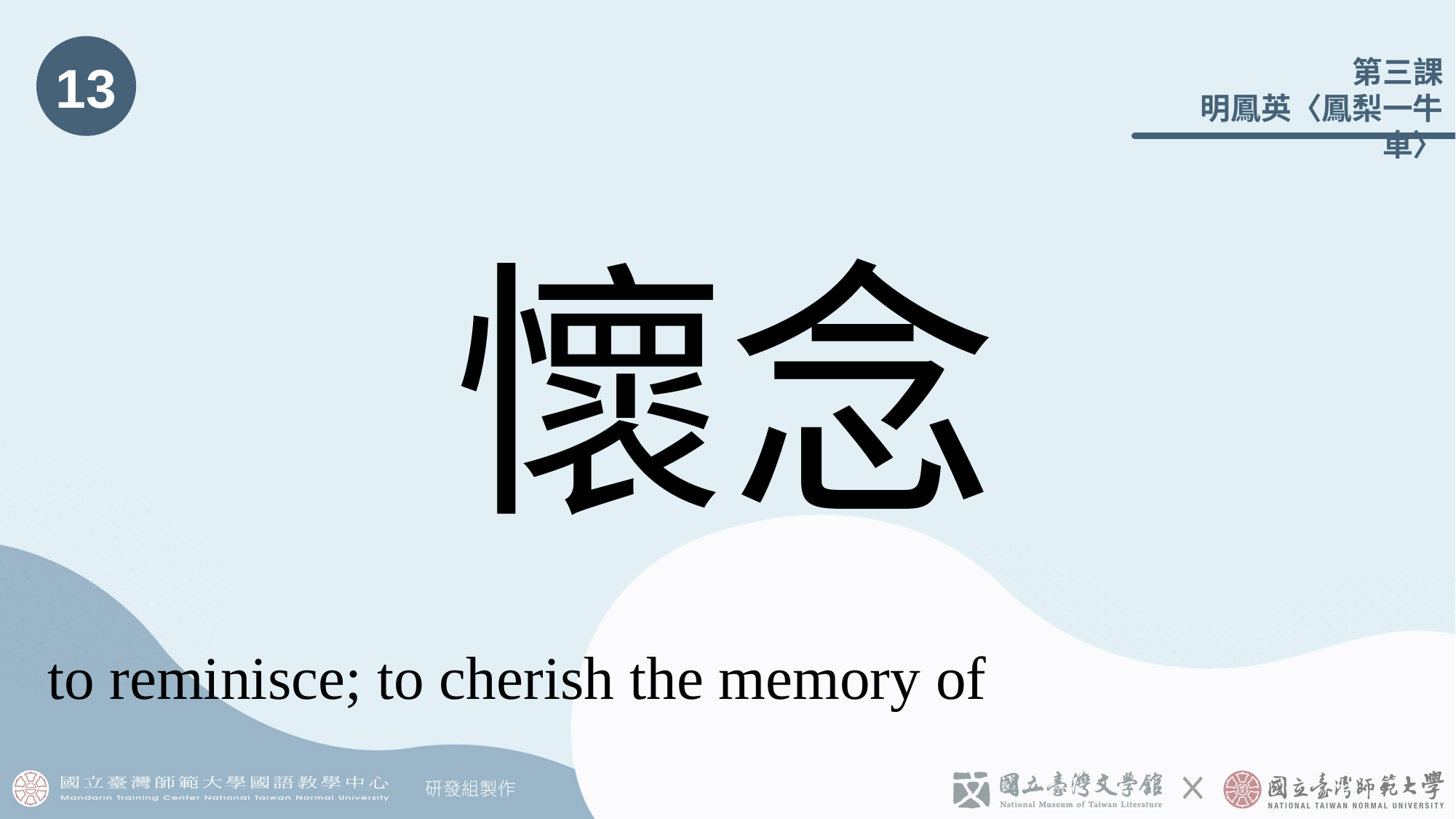

13
# 懷念
to reminisce; to cherish the memory of